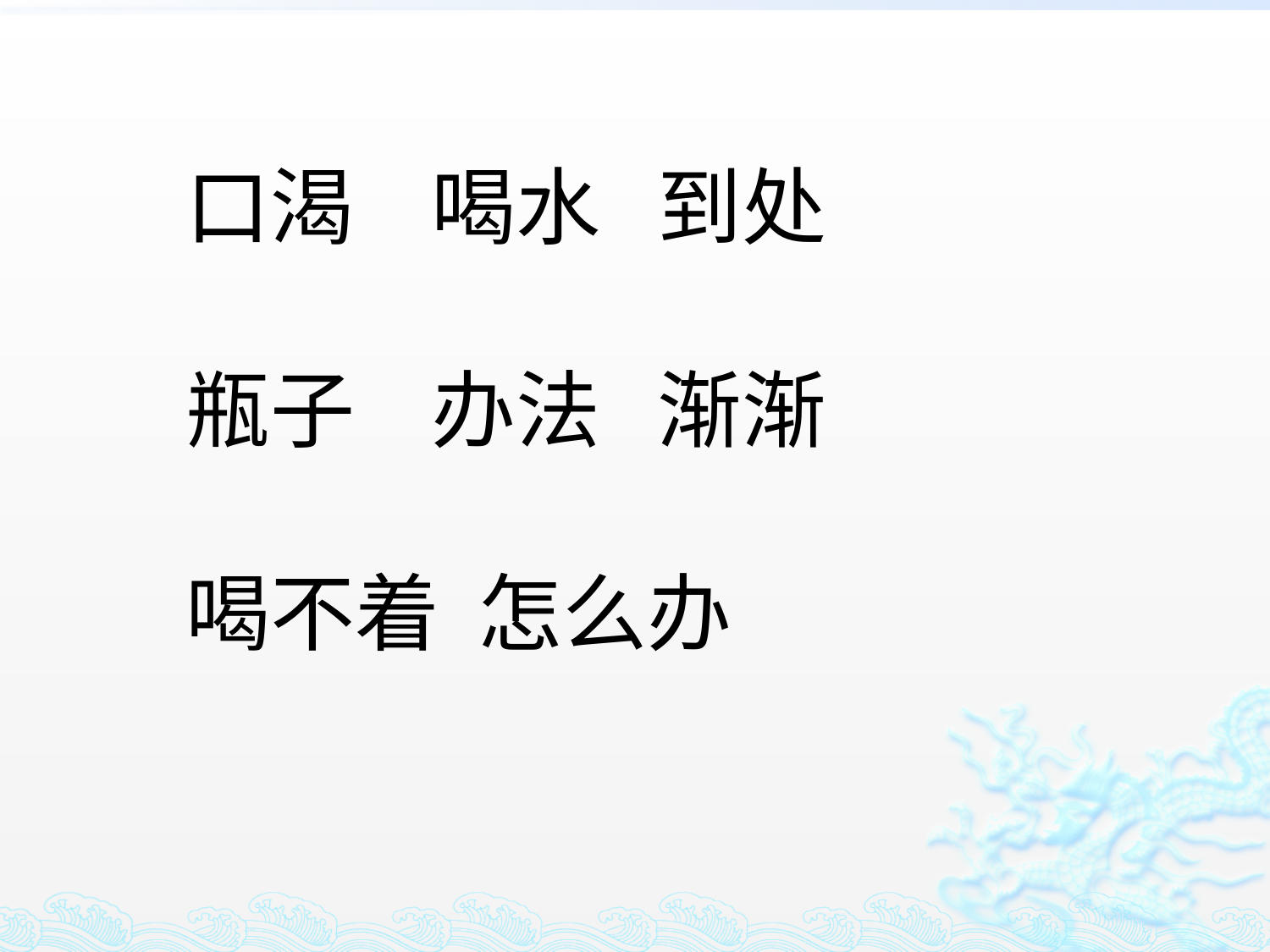

口渴    喝水   到处
瓶子    办法   渐渐
喝不着  怎么办